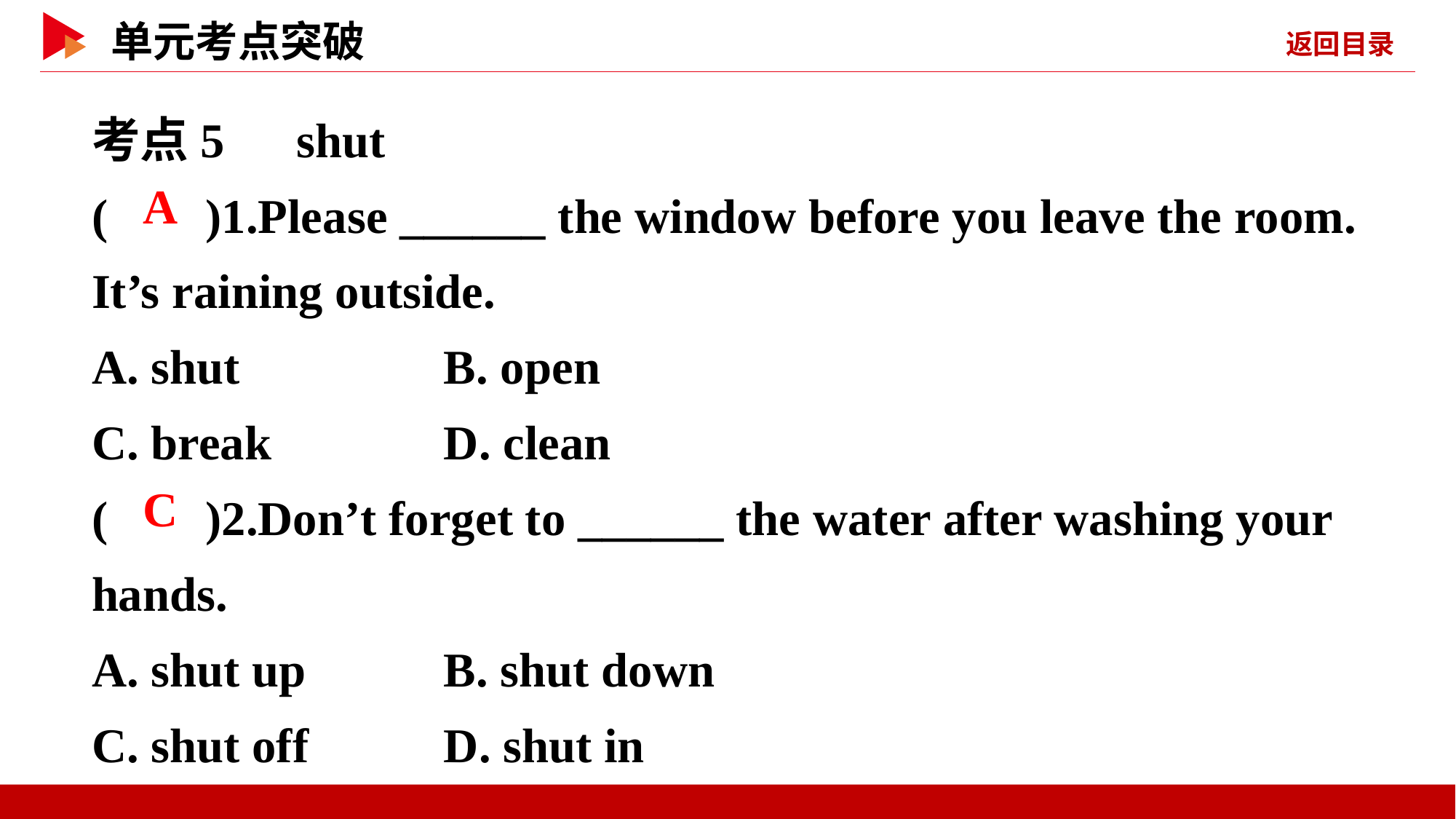

考点5　shut
(        )1.Please ______ the window before you leave the room. It’s raining outside.
A. shut	           B. open
C. break	           D. clean
(        )2.Don’t forget to ______ the water after washing your hands.
A. shut up	           B. shut down
C. shut off	           D. shut in
   A
   C